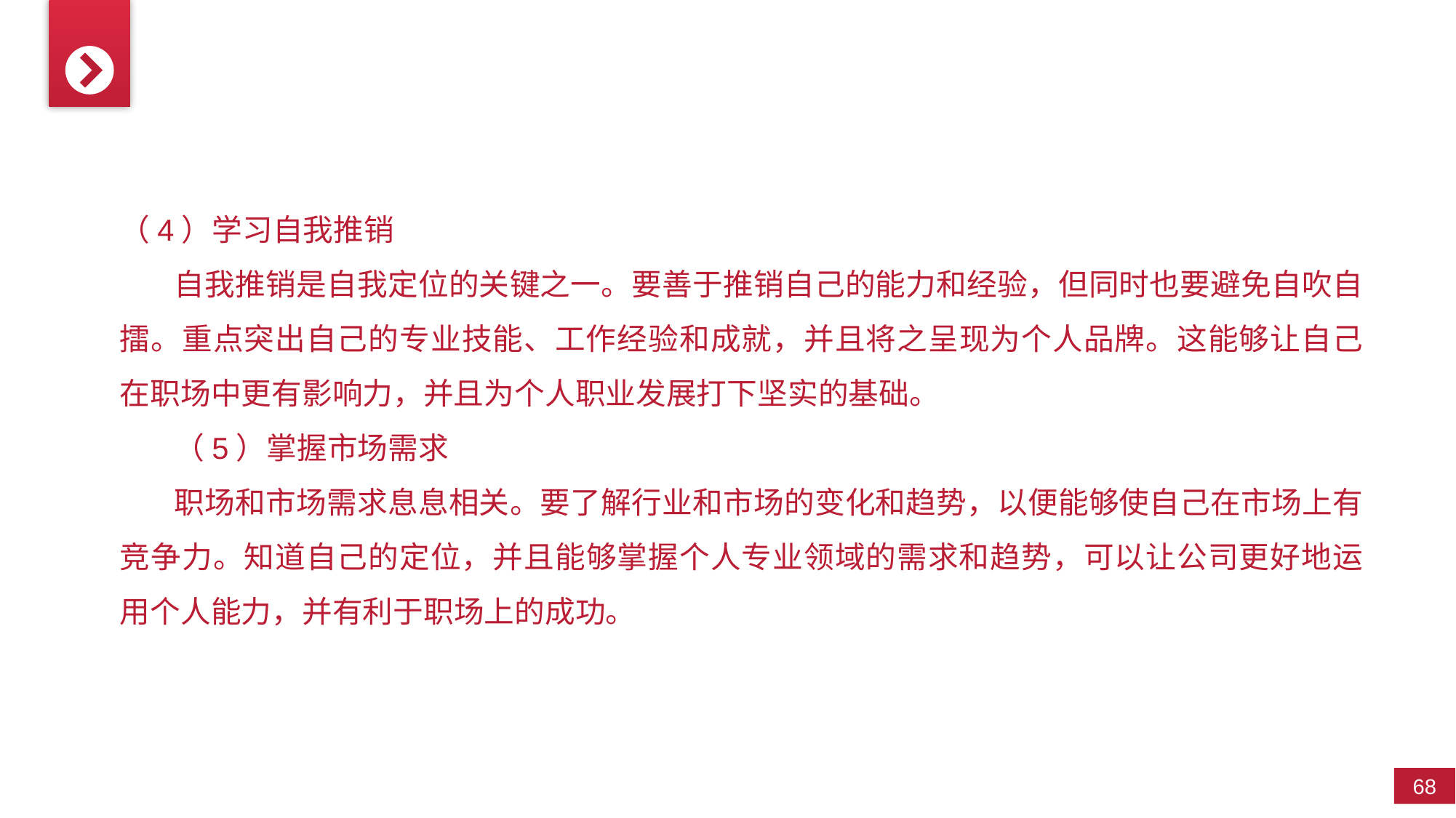

（4）学习自我推销自我推销是自我定位的关键之一。要善于推销自己的能力和经验，但同时也要避免自吹自擂。重点突出自己的专业技能、工作经验和成就，并且将之呈现为个人品牌。这能够让自己在职场中更有影响力，并且为个人职业发展打下坚实的基础。
（5）掌握市场需求职场和市场需求息息相关。要了解行业和市场的变化和趋势，以便能够使自己在市场上有竞争力。知道自己的定位，并且能够掌握个人专业领域的需求和趋势，可以让公司更好地运用个人能力，并有利于职场上的成功。